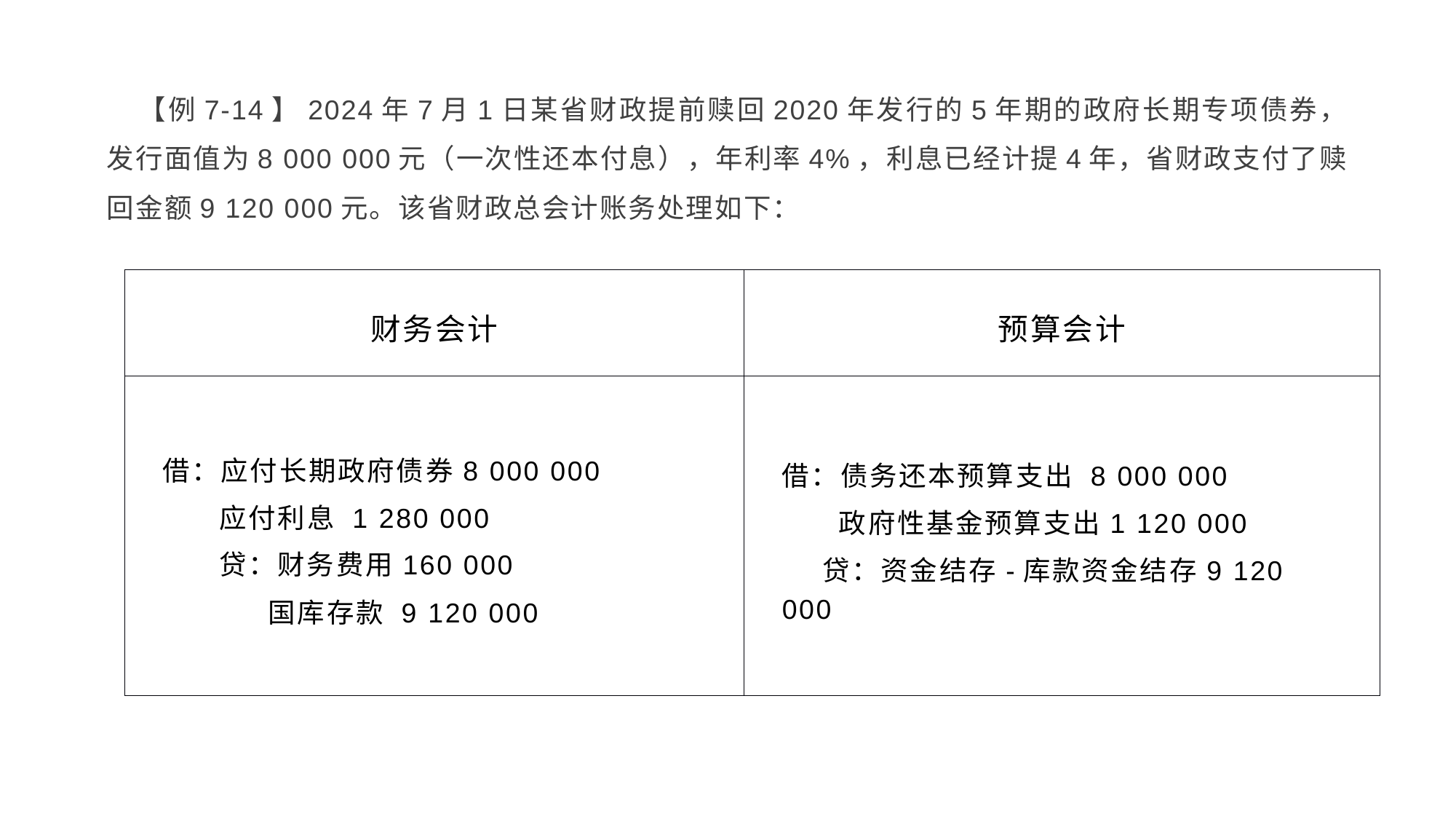

【例7-14】2024年7月1日某省财政提前赎回2020年发行的5年期的政府长期专项债券，发行面值为8 000 000元（一次性还本付息），年利率4%，利息已经计提4年，省财政支付了赎回金额9 120 000元。该省财政总会计账务处理如下：
| 财务会计 | 预算会计 |
| --- | --- |
| 借：应付长期政府债券8 000 000 应付利息 1 280 000 贷：财务费用160 000 国库存款 9 120 000 | 借：债务还本预算支出 8 000 000 政府性基金预算支出1 120 000 贷：资金结存-库款资金结存9 120 000 |